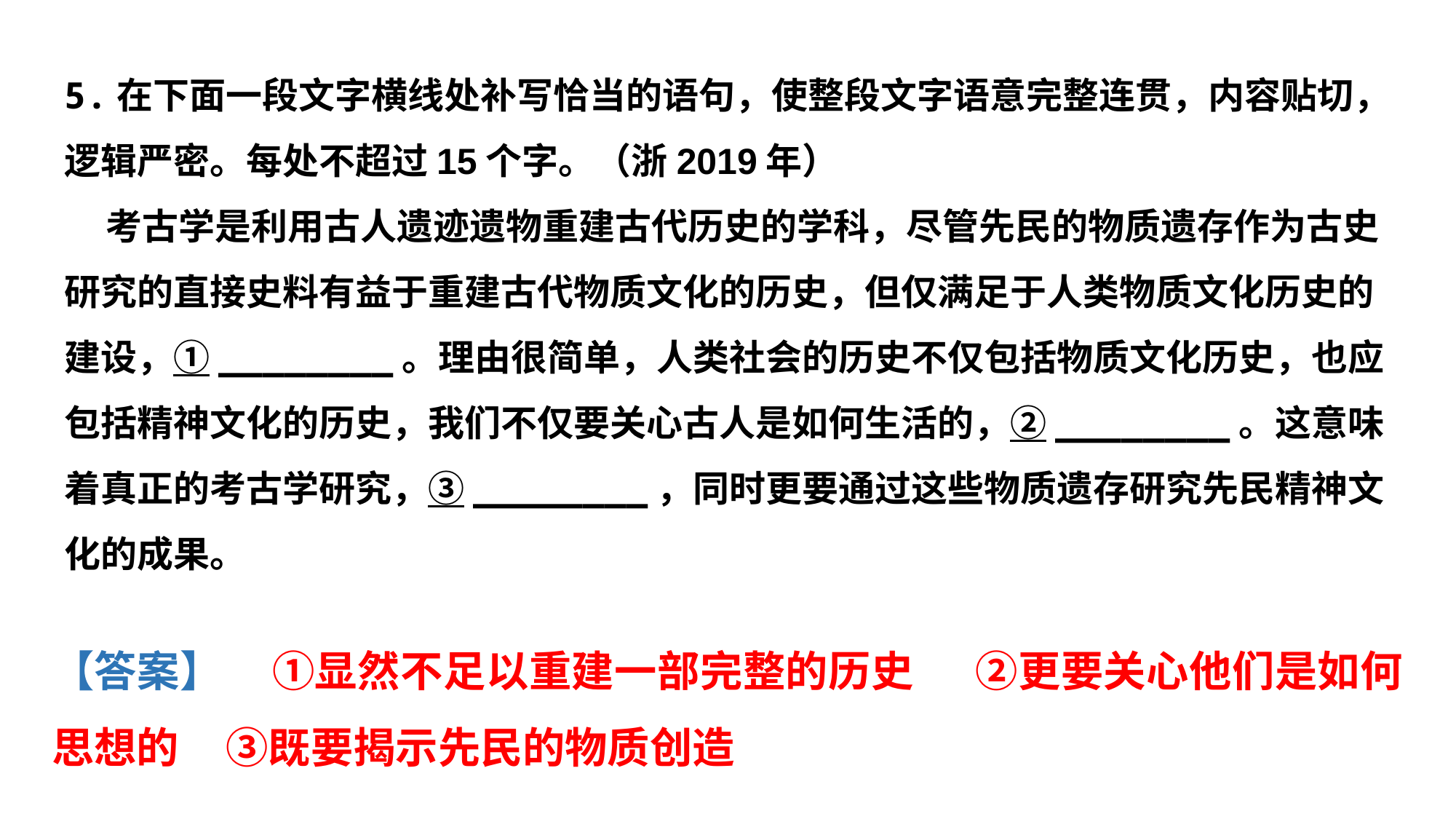

5.在下面一段文字横线处补写恰当的语句，使整段文字语意完整连贯，内容贴切，逻辑严密。每处不超过15个字。（浙2019年）
    考古学是利用古人遗迹遗物重建古代历史的学科，尽管先民的物质遗存作为古史研究的直接史料有益于重建古代物质文化的历史，但仅满足于人类物质文化历史的建设，①________。理由很简单，人类社会的历史不仅包括物质文化历史，也应包括精神文化的历史，我们不仅要关心古人是如何生活的，②________。这意味着真正的考古学研究，③________，同时更要通过这些物质遗存研究先民精神文化的成果。
【答案】    ①显然不足以重建一部完整的历史     ②更要关心他们是如何思想的    ③既要揭示先民的物质创造